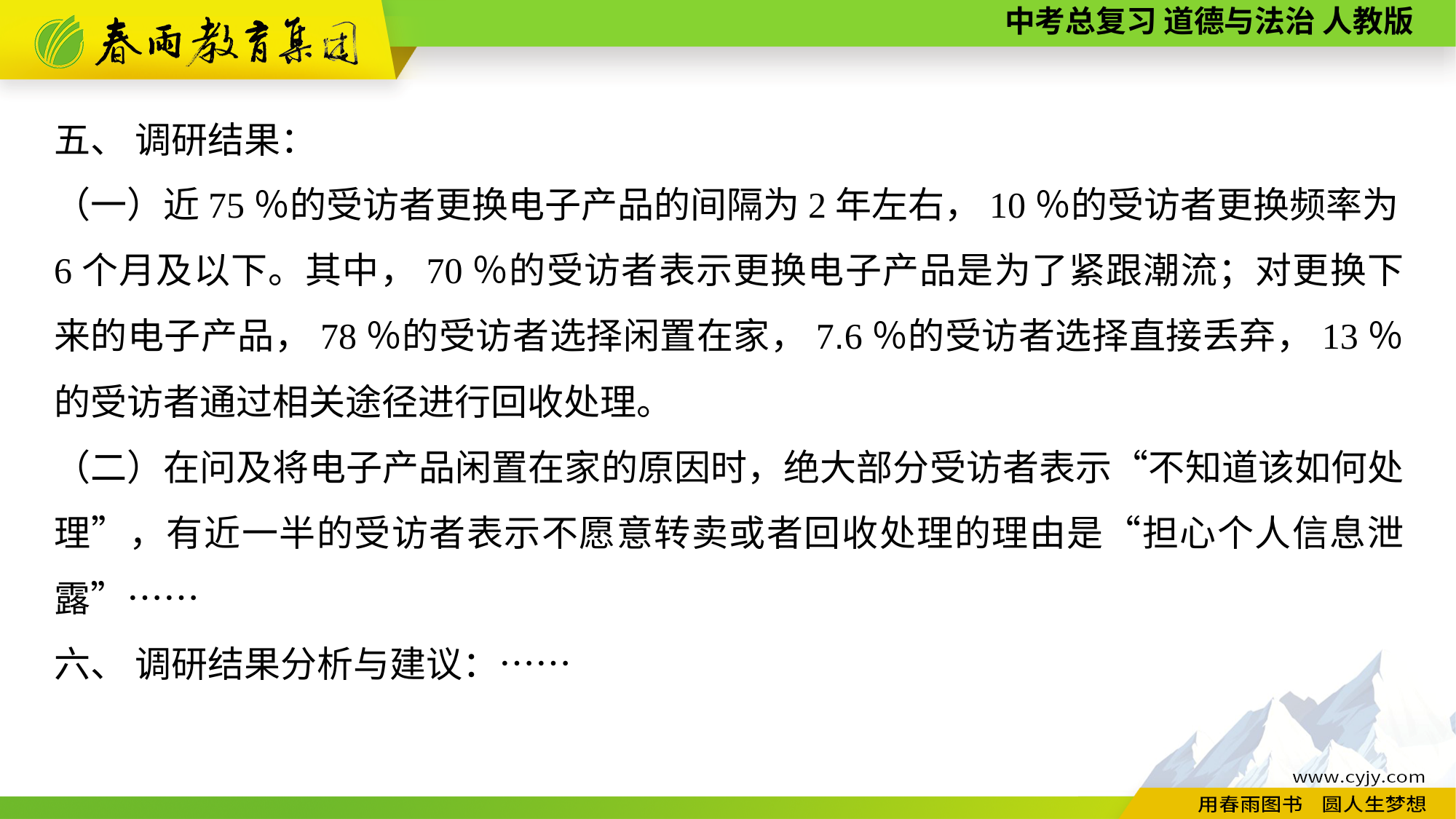

五、 调研结果：
（一）近75％的受访者更换电子产品的间隔为2年左右，10％的受访者更换频率为6个月及以下。其中，70％的受访者表示更换电子产品是为了紧跟潮流；对更换下来的电子产品，78％的受访者选择闲置在家，7.6％的受访者选择直接丢弃，13％的受访者通过相关途径进行回收处理。
（二）在问及将电子产品闲置在家的原因时，绝大部分受访者表示“不知道该如何处理”，有近一半的受访者表示不愿意转卖或者回收处理的理由是“担心个人信息泄露”……
六、 调研结果分析与建议：……